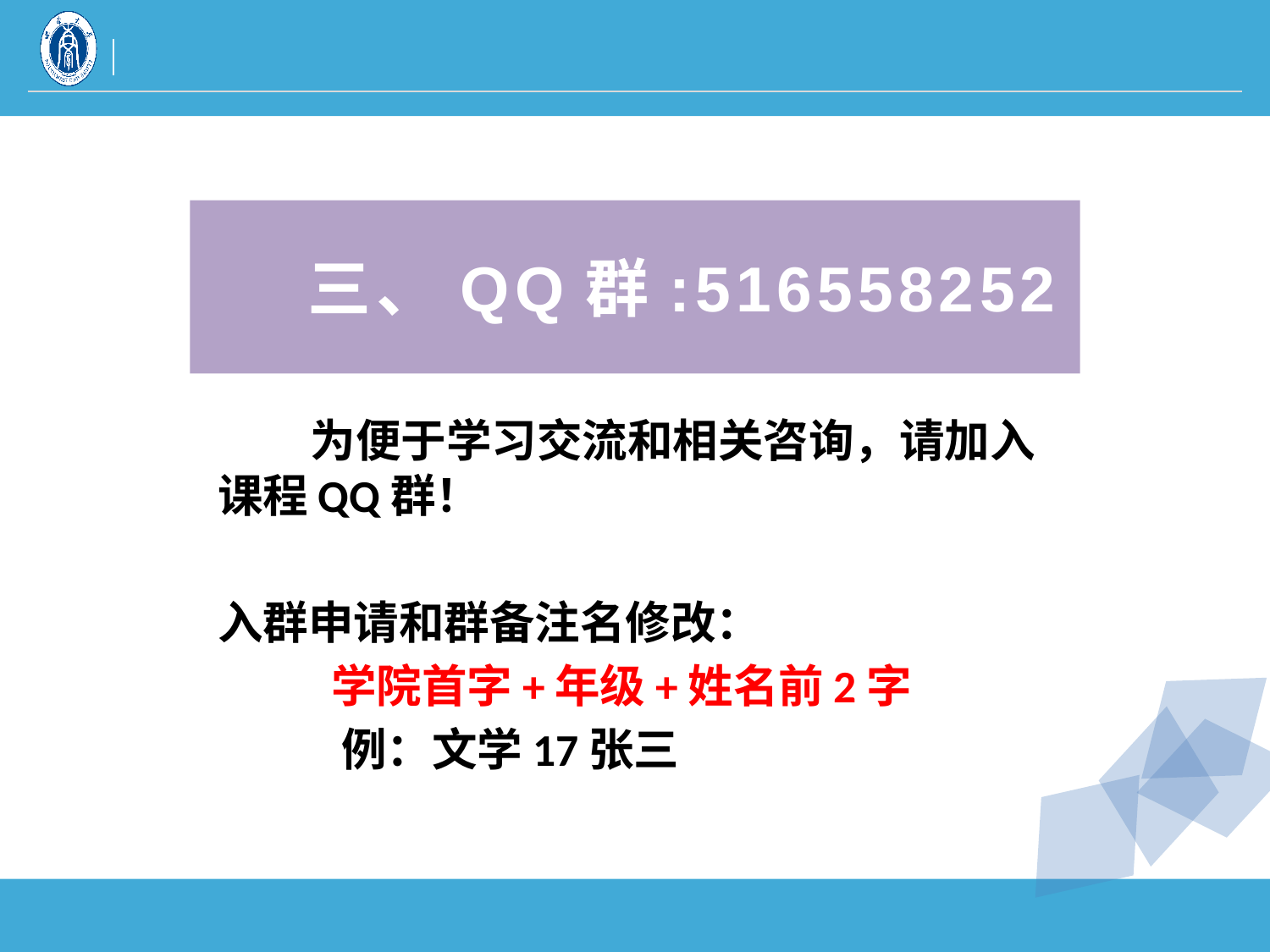

三、QQ群:516558252

        为便于学习交流和相关咨询，请加入课程QQ群！

入群申请和群备注名修改：
          学院首字+年级+姓名前2字
           例：文学17张三